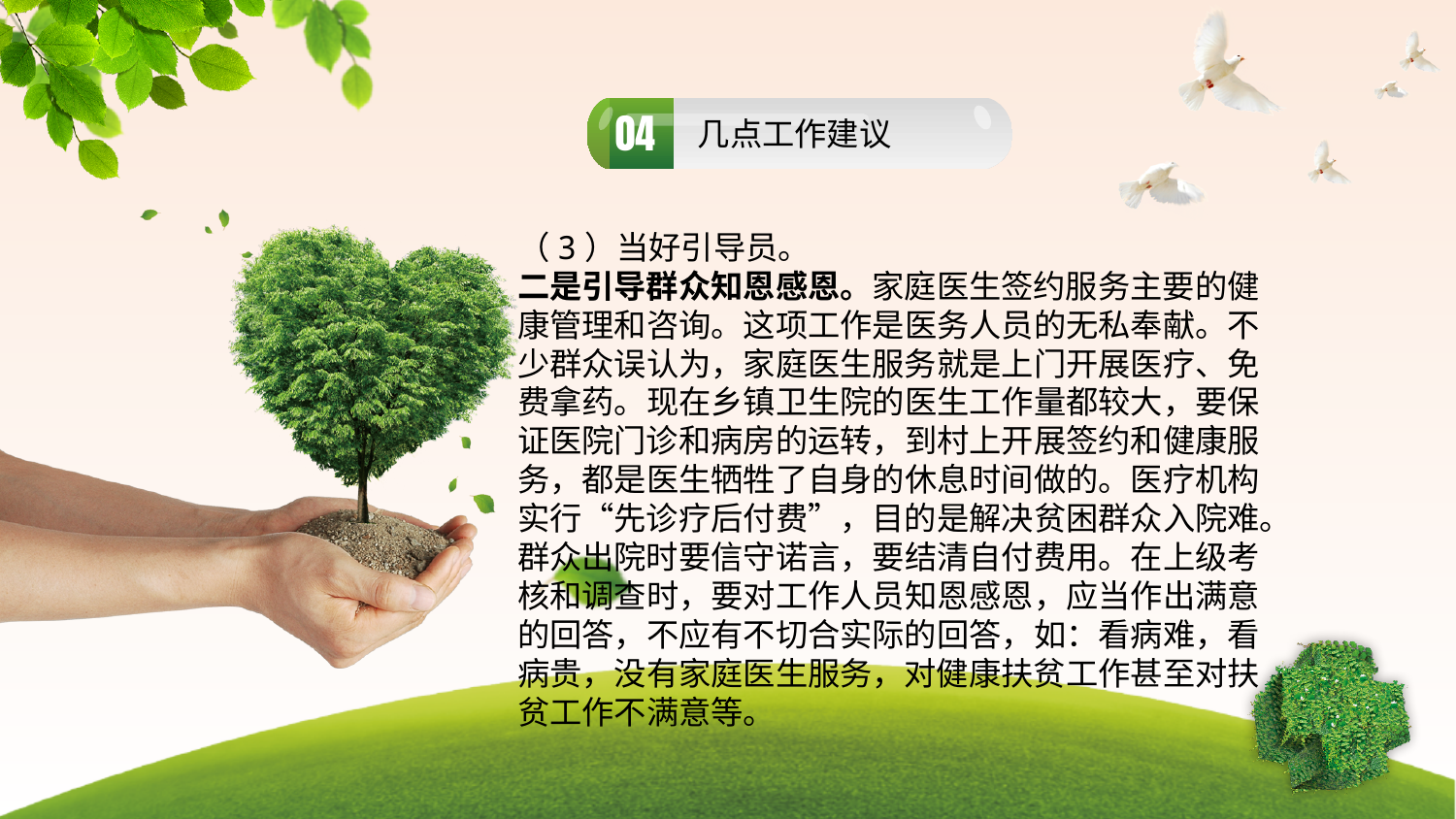

04
几点工作建议
（3）当好引导员。
二是引导群众知恩感恩。家庭医生签约服务主要的健康管理和咨询。这项工作是医务人员的无私奉献。不少群众误认为，家庭医生服务就是上门开展医疗、免费拿药。现在乡镇卫生院的医生工作量都较大，要保证医院门诊和病房的运转，到村上开展签约和健康服务，都是医生牺牲了自身的休息时间做的。医疗机构实行“先诊疗后付费”，目的是解决贫困群众入院难。群众出院时要信守诺言，要结清自付费用。在上级考核和调查时，要对工作人员知恩感恩，应当作出满意的回答，不应有不切合实际的回答，如：看病难，看病贵，没有家庭医生服务，对健康扶贫工作甚至对扶贫工作不满意等。